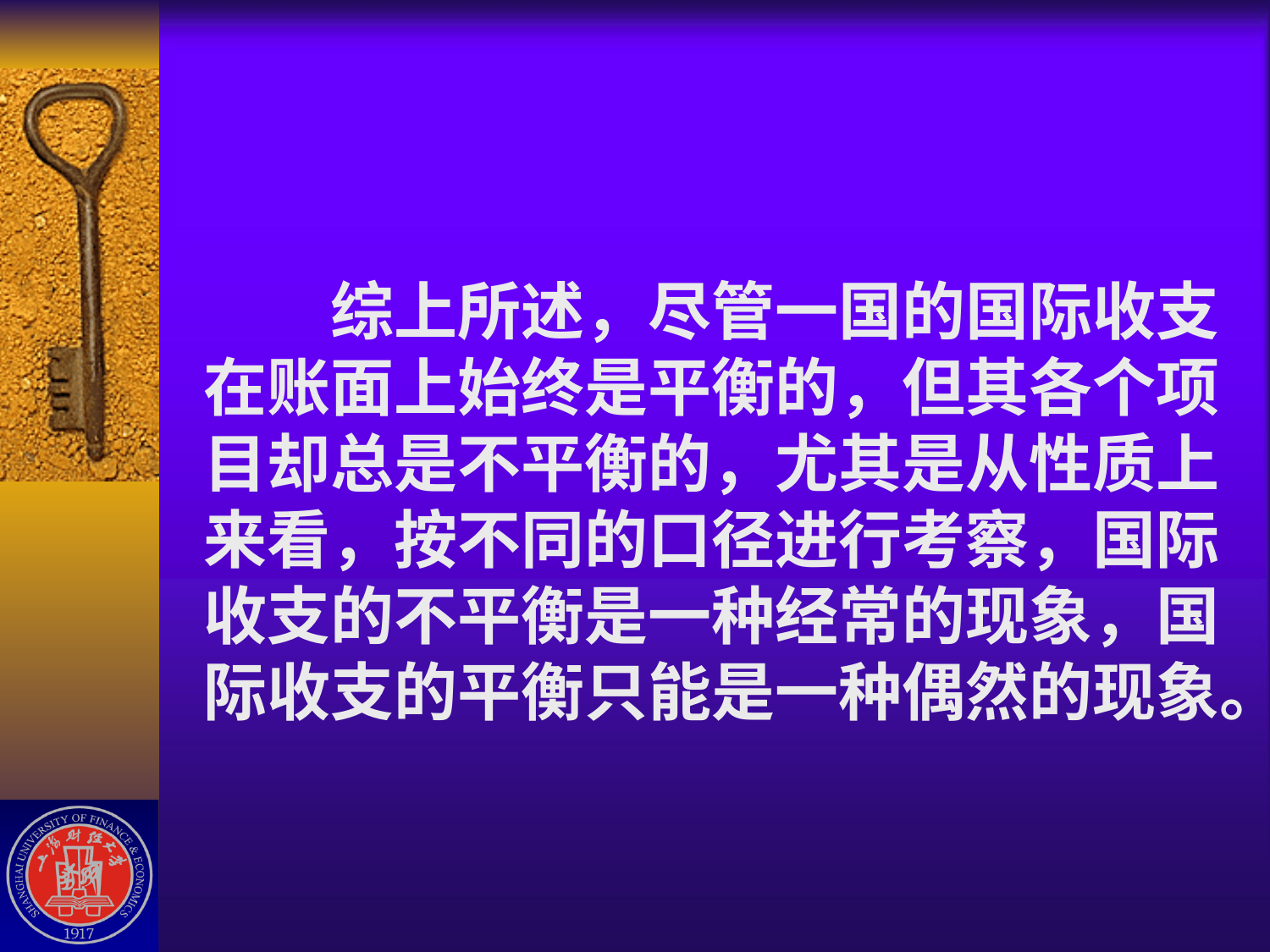

# 综上所述，尽管一国的国际收支在账面上始终是平衡的，但其各个项目却总是不平衡的，尤其是从性质上来看，按不同的口径进行考察，国际收支的不平衡是一种经常的现象，国际收支的平衡只能是一种偶然的现象。